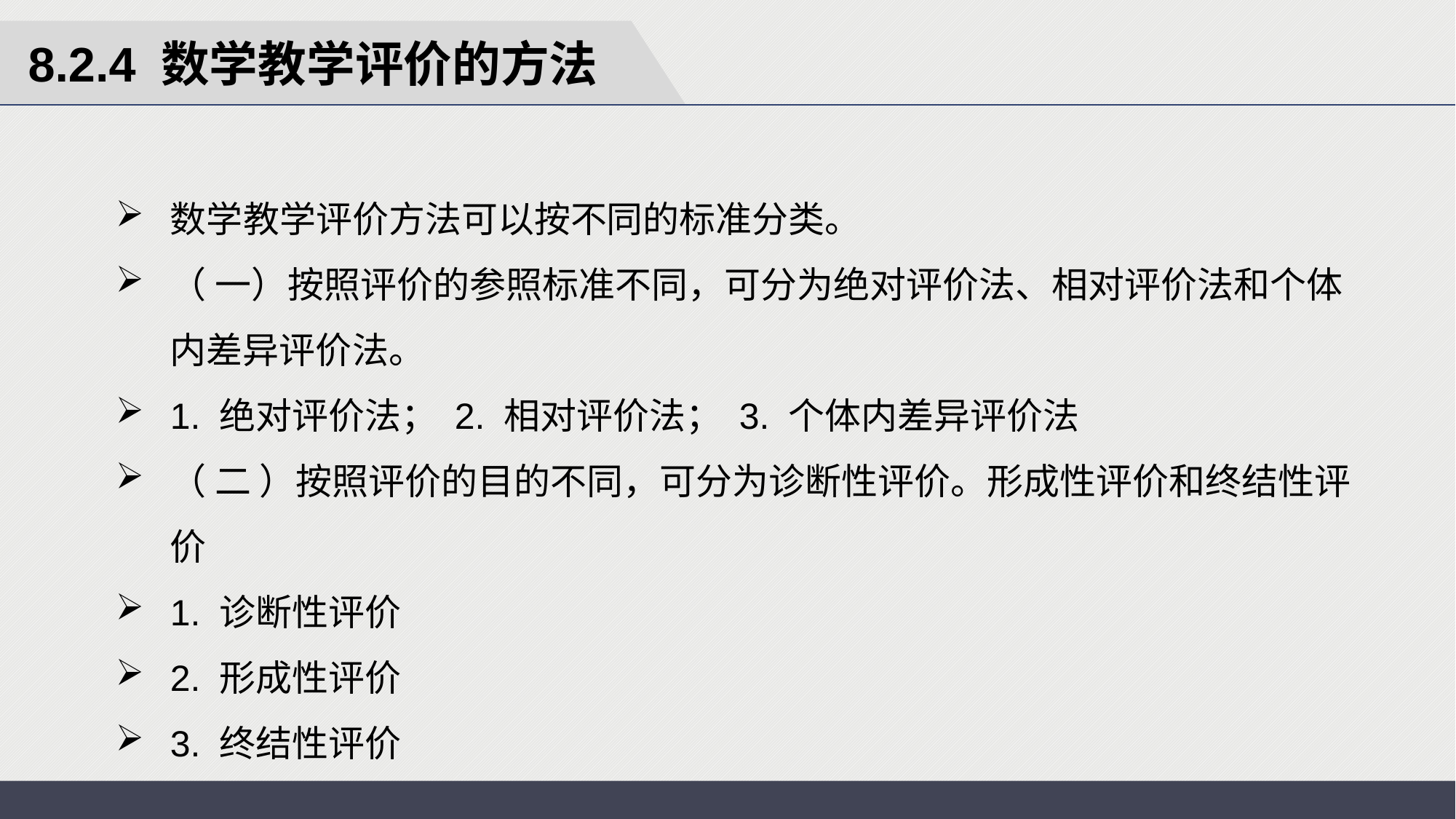

8.2.4 数学教学评价的方法
数学教学评价方法可以按不同的标准分类。
（ 一）按照评价的参照标准不同，可分为绝对评价法、相对评价法和个体内差异评价法。
1. 绝对评价法； 2. 相对评价法； 3. 个体内差异评价法
（ 二 ）按照评价的目的不同，可分为诊断性评价。形成性评价和终结性评价
1. 诊断性评价
2. 形成性评价
3. 终结性评价